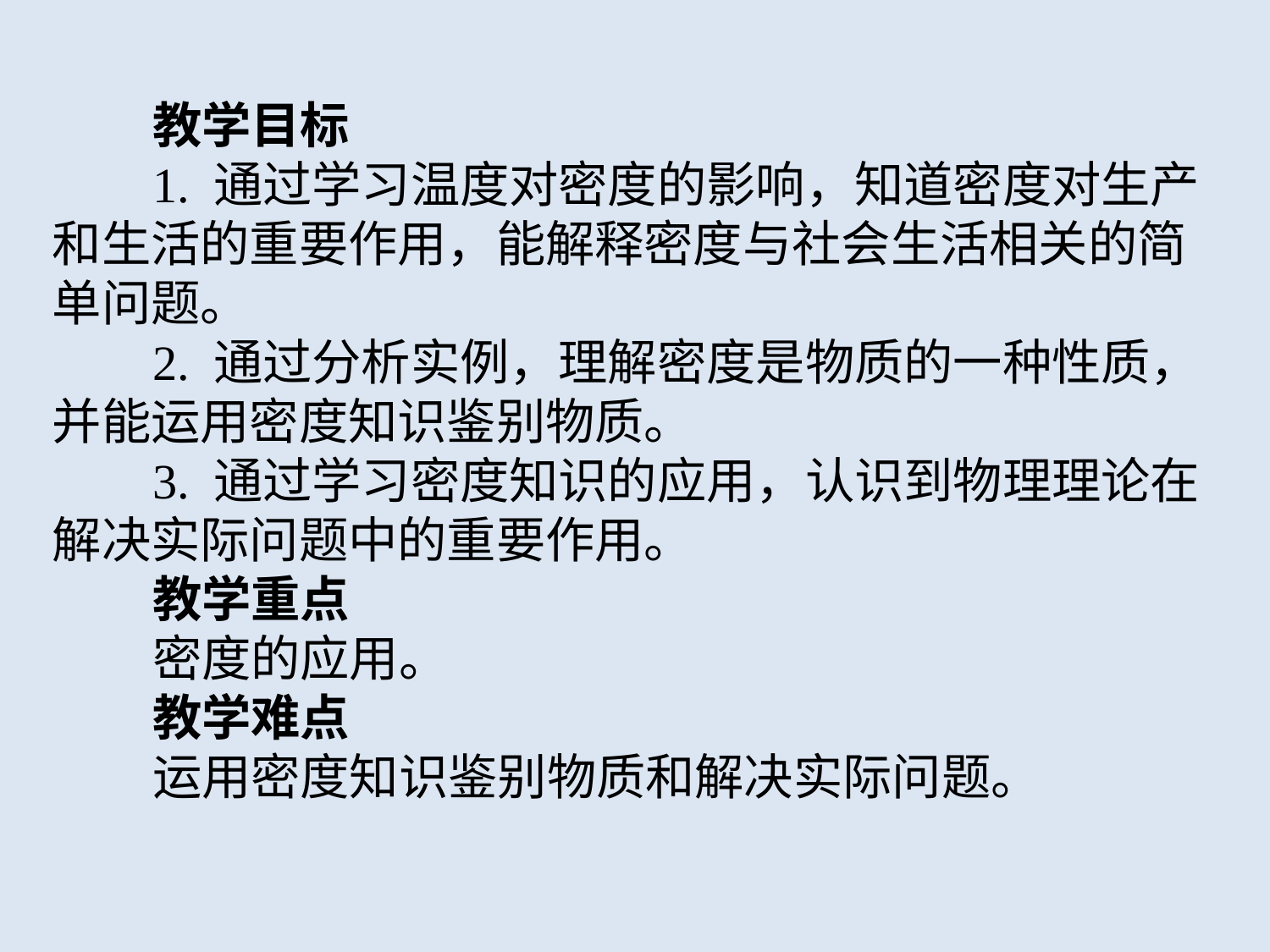

教学目标
1. 通过学习温度对密度的影响，知道密度对生产和生活的重要作用，能解释密度与社会生活相关的简单问题。
2. 通过分析实例，理解密度是物质的一种性质，并能运用密度知识鉴别物质。
3. 通过学习密度知识的应用，认识到物理理论在解决实际问题中的重要作用。
教学重点
密度的应用。
教学难点
运用密度知识鉴别物质和解决实际问题。